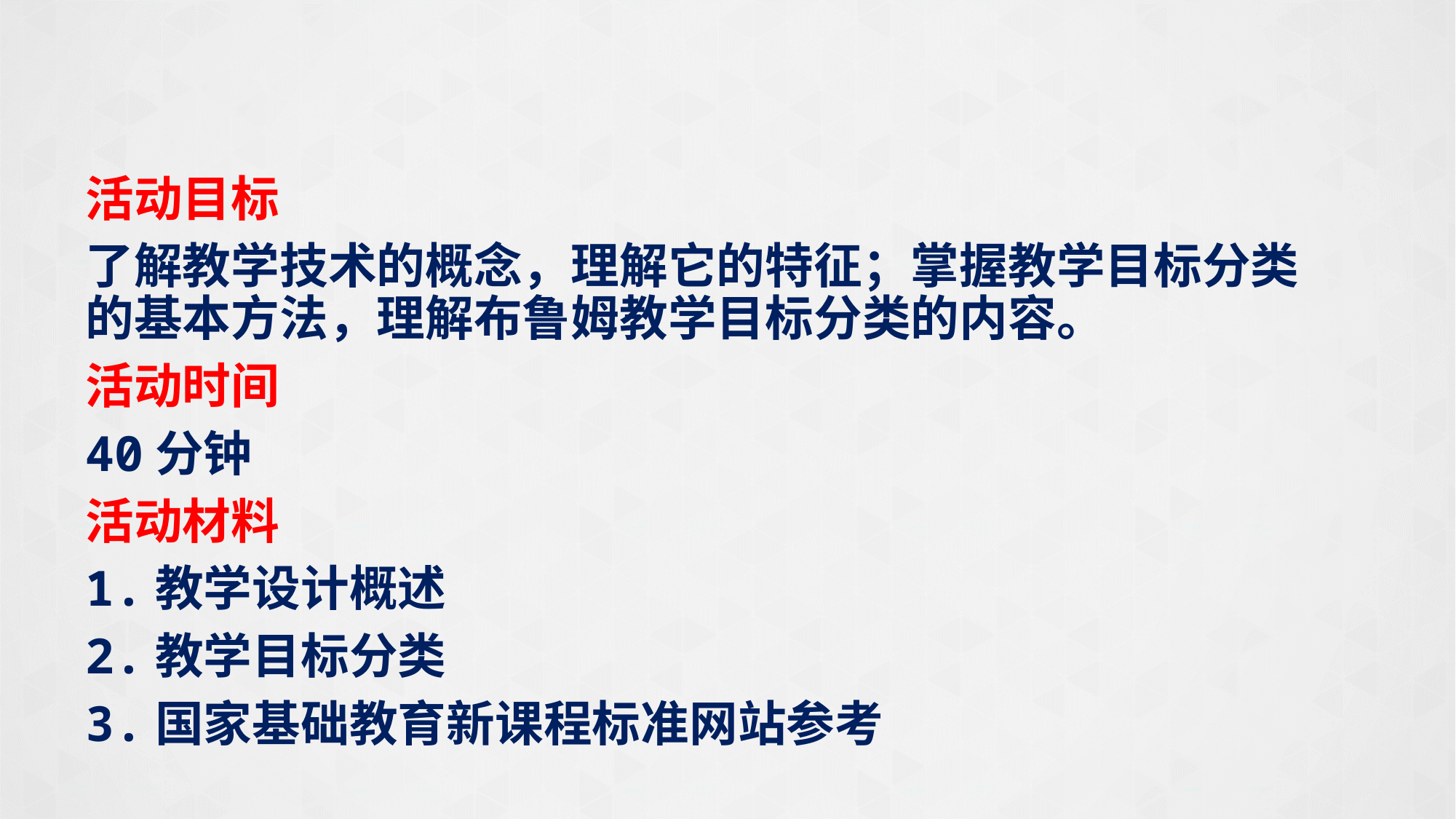

活动目标
了解教学技术的概念，理解它的特征；掌握教学目标分类的基本方法，理解布鲁姆教学目标分类的内容。
活动时间
40分钟
活动材料
1.教学设计概述
2.教学目标分类
3.国家基础教育新课程标准网站参考